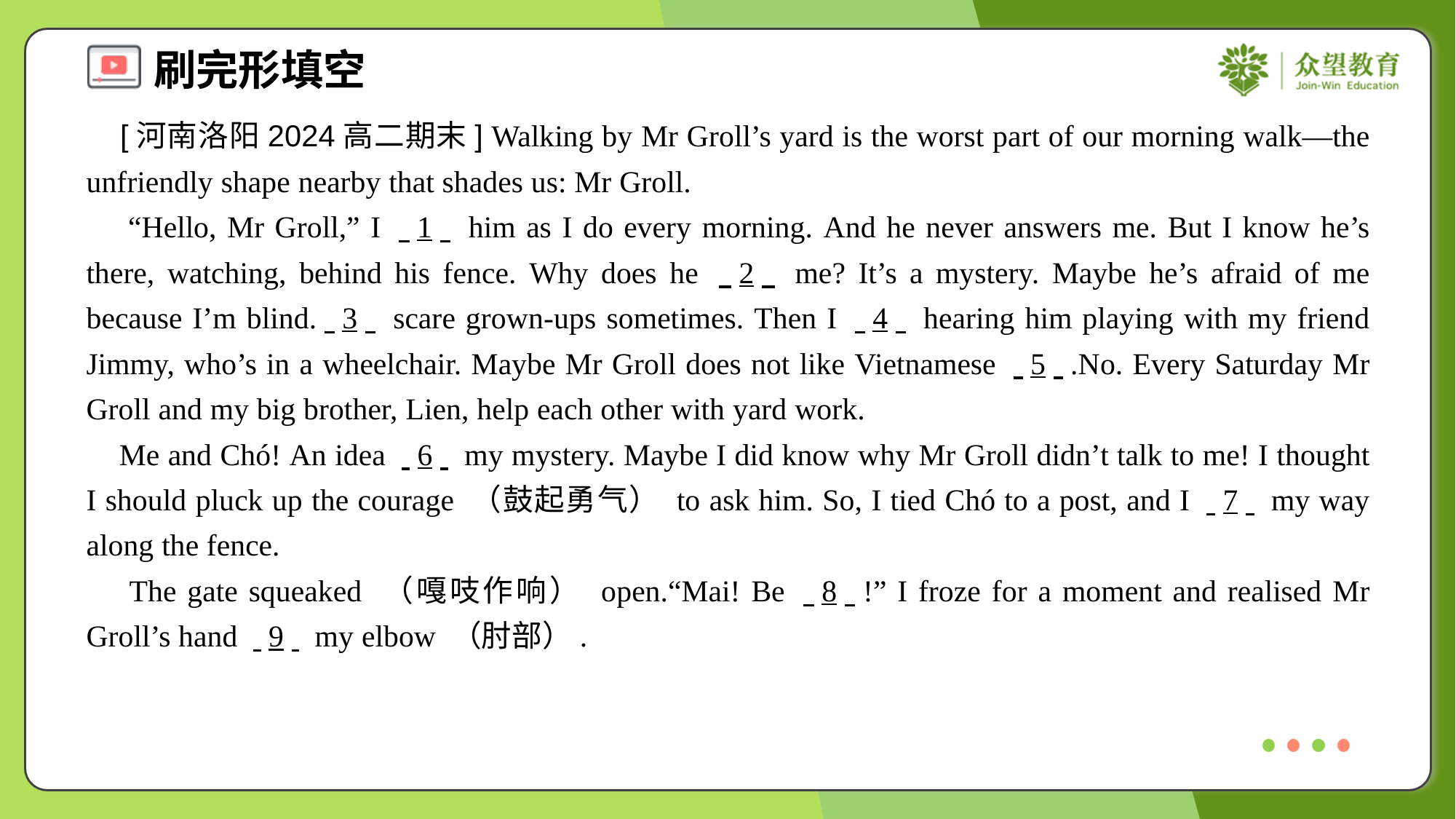

[河南洛阳2024高二期末] Walking by Mr Groll’s yard is the worst part of our morning walk—the unfriendly shape nearby that shades us: Mr Groll.
    “Hello, Mr Groll,” I . .1. . him as I do every morning. And he never answers me. But I know he’s there, watching, behind his fence. Why does he . .2. . me? It’s a mystery. Maybe he’s afraid of me because I’m blind.. .3. . scare grown-ups sometimes. Then I . .4. . hearing him playing with my friend Jimmy, who’s in a wheelchair. Maybe Mr Groll does not like Vietnamese . .5. ..No. Every Saturday Mr Groll and my big brother, Lien, help each other with yard work.
    Me and Chó! An idea . .6. . my mystery. Maybe I did know why Mr Groll didn’t talk to me! I thought I should pluck up the courage （鼓起勇气） to ask him. So, I tied Chó to a post, and I . .7. . my way along the fence.
    The gate squeaked （嘎吱作响） open.“Mai! Be . .8. .!” I froze for a moment and realised Mr Groll’s hand . .9. . my elbow （肘部）.